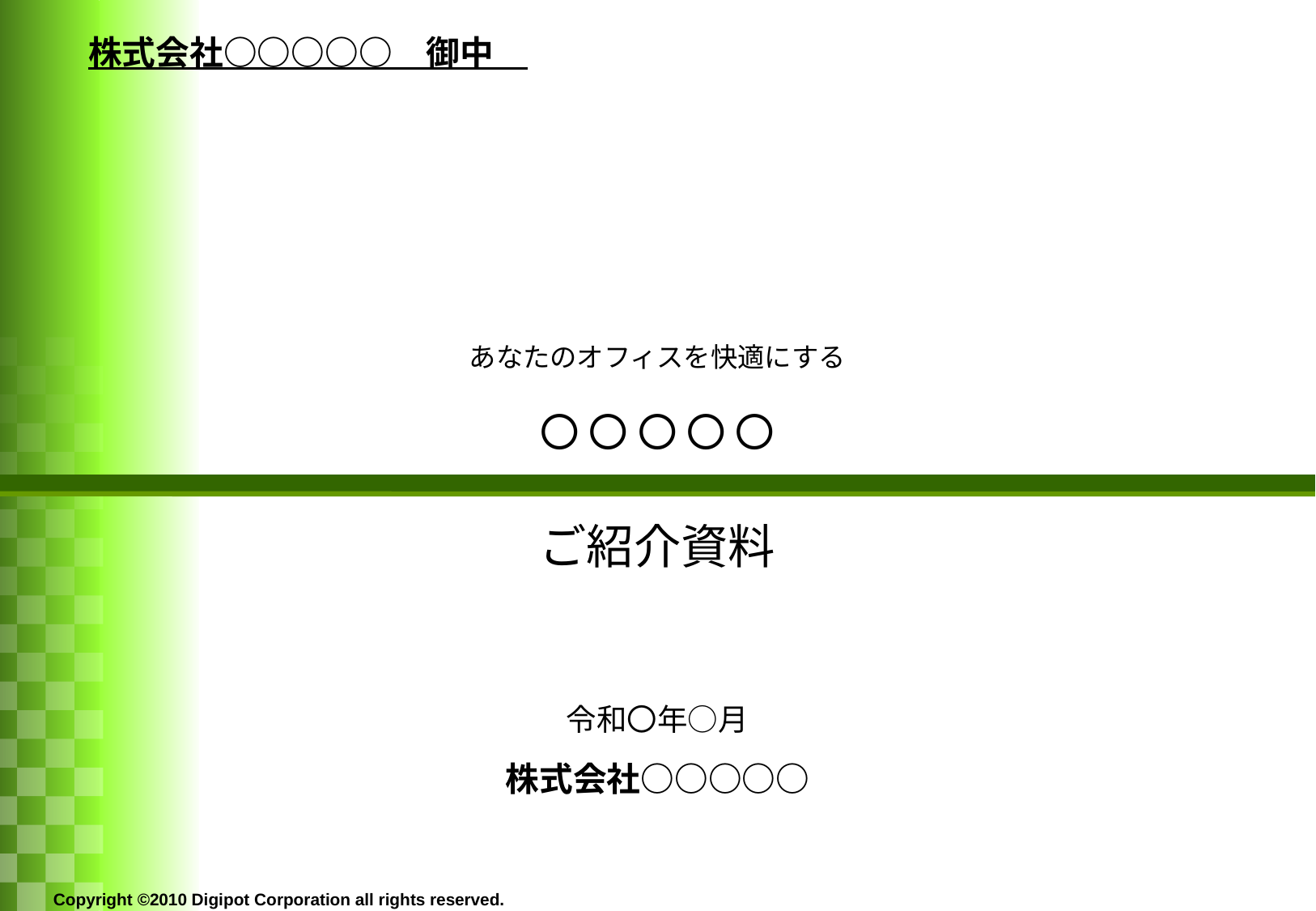

株式会社○○○○○　御中
あなたのオフィスを快適にする
○○○○○

ご紹介資料
令和〇年○月
株式会社○○○○○